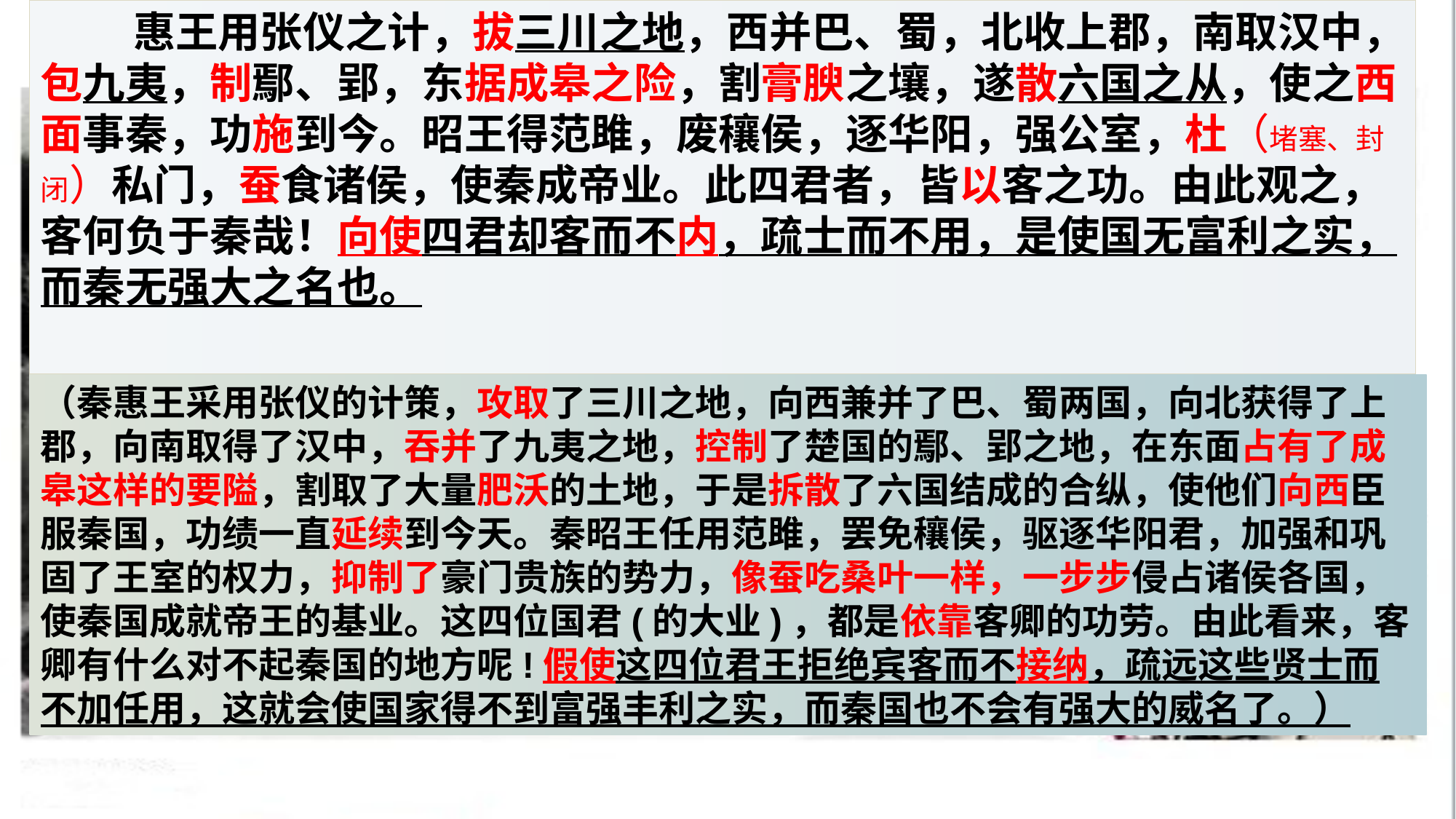

惠王用张仪之计，拔三川之地，西并巴、蜀，北收上郡，南取汉中，包九夷，制鄢、郢，东据成皋之险，割膏腴之壤，遂散六国之从，使之西面事秦，功施到今。昭王得范雎，废穰侯，逐华阳，强公室，杜（堵塞、封闭）私门，蚕食诸侯，使秦成帝业。此四君者，皆以客之功。由此观之，客何负于秦哉！向使四君却客而不内，疏士而不用，是使国无富利之实，而秦无强大之名也。

（秦惠王采用张仪的计策，攻取了三川之地，向西兼并了巴、蜀两国，向北获得了上郡，向南取得了汉中，吞并了九夷之地，控制了楚国的鄢、郢之地，在东面占有了成皋这样的要隘，割取了大量肥沃的土地，于是拆散了六国结成的合纵，使他们向西臣服秦国，功绩一直延续到今天。秦昭王任用范雎，罢免穰侯，驱逐华阳君，加强和巩固了王室的权力，抑制了豪门贵族的势力，像蚕吃桑叶一样，一步步侵占诸侯各国，使秦国成就帝王的基业。这四位国君(的大业)，都是依靠客卿的功劳。由此看来，客卿有什么对不起秦国的地方呢!假使这四位君王拒绝宾客而不接纳，疏远这些贤士而不加任用，这就会使国家得不到富强丰利之实，而秦国也不会有强大的威名了。）